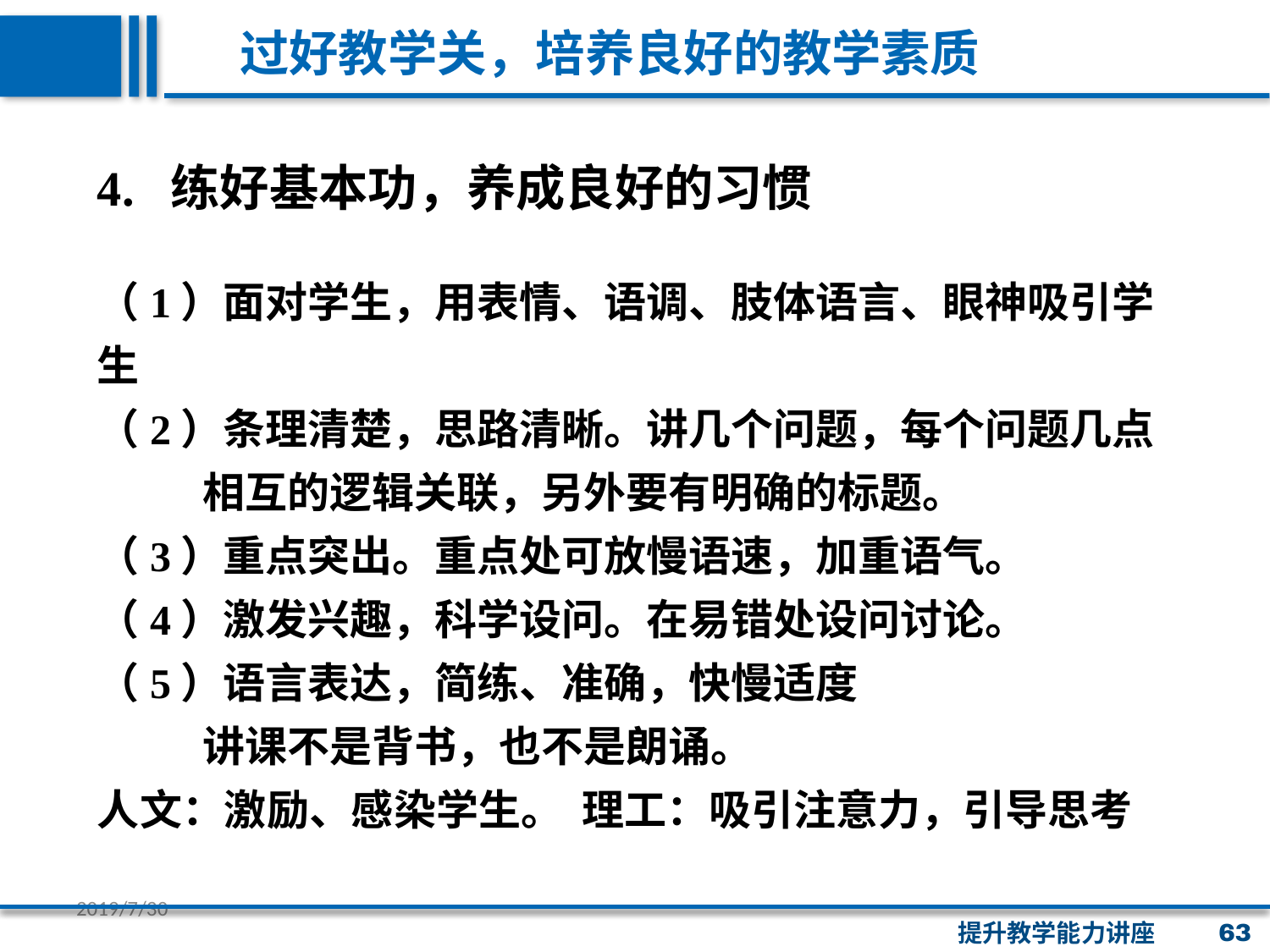

过好教学关，培养良好的教学素质
4.  练好基本功，养成良好的习惯
（1）面对学生，用表情、语调、肢体语言、眼神吸引学生
（2）条理清楚，思路清晰。讲几个问题，每个问题几点
          相互的逻辑关联，另外要有明确的标题。
（3）重点突出。重点处可放慢语速，加重语气。
（4）激发兴趣，科学设问。在易错处设问讨论。
（5）语言表达，简练、准确，快慢适度
          讲课不是背书，也不是朗诵。
人文：激励、感染学生。  理工：吸引注意力，引导思考
63